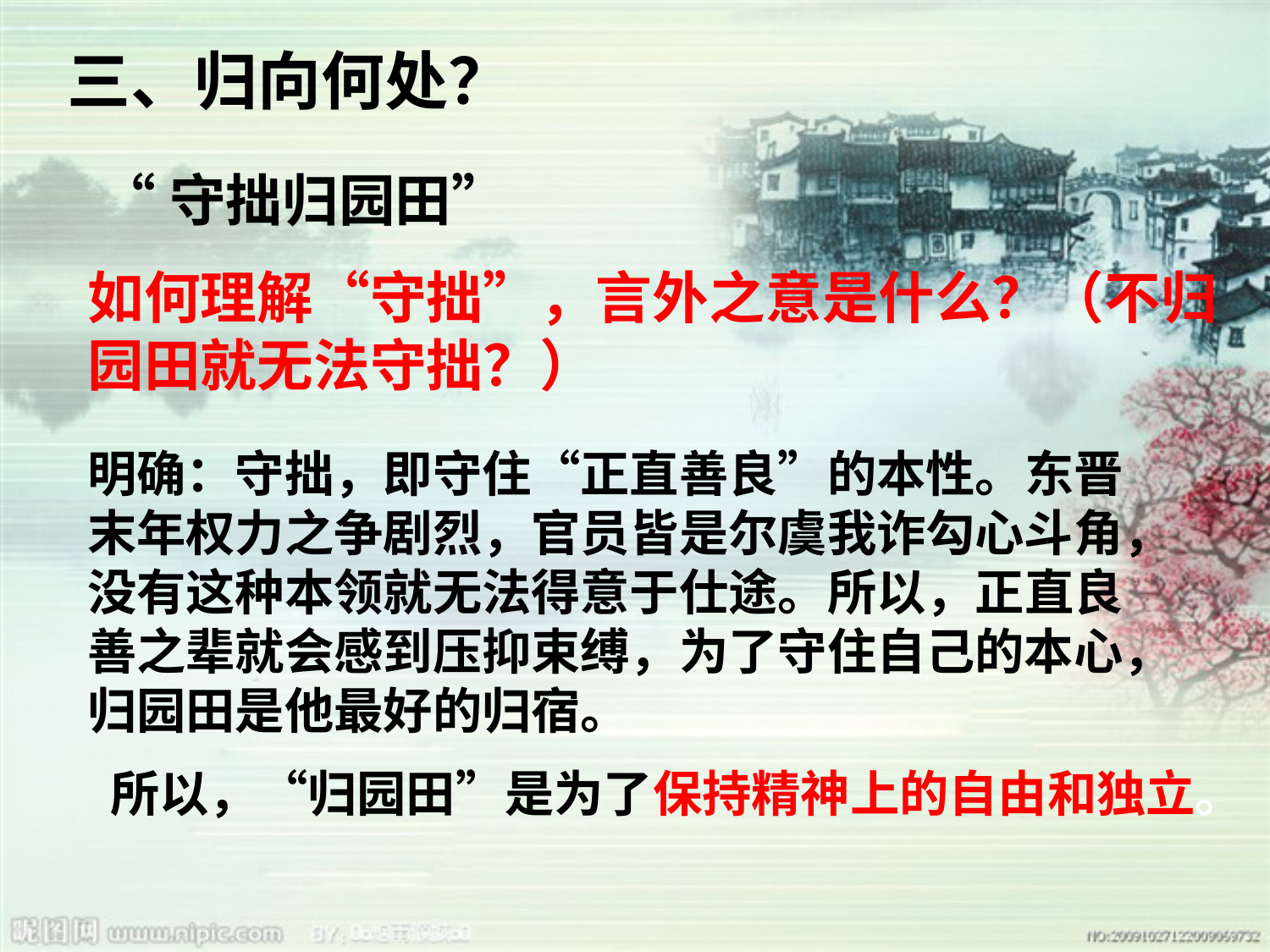

# 三、归向何处？
“守拙归园田”
如何理解“守拙”，言外之意是什么？（不归园田就无法守拙？）
明确：守拙，即守住“正直善良”的本性。东晋末年权力之争剧烈，官员皆是尔虞我诈勾心斗角，没有这种本领就无法得意于仕途。所以，正直良善之辈就会感到压抑束缚，为了守住自己的本心，归园田是他最好的归宿。
 所以，“归园田”是为了保持精神上的自由和独立。